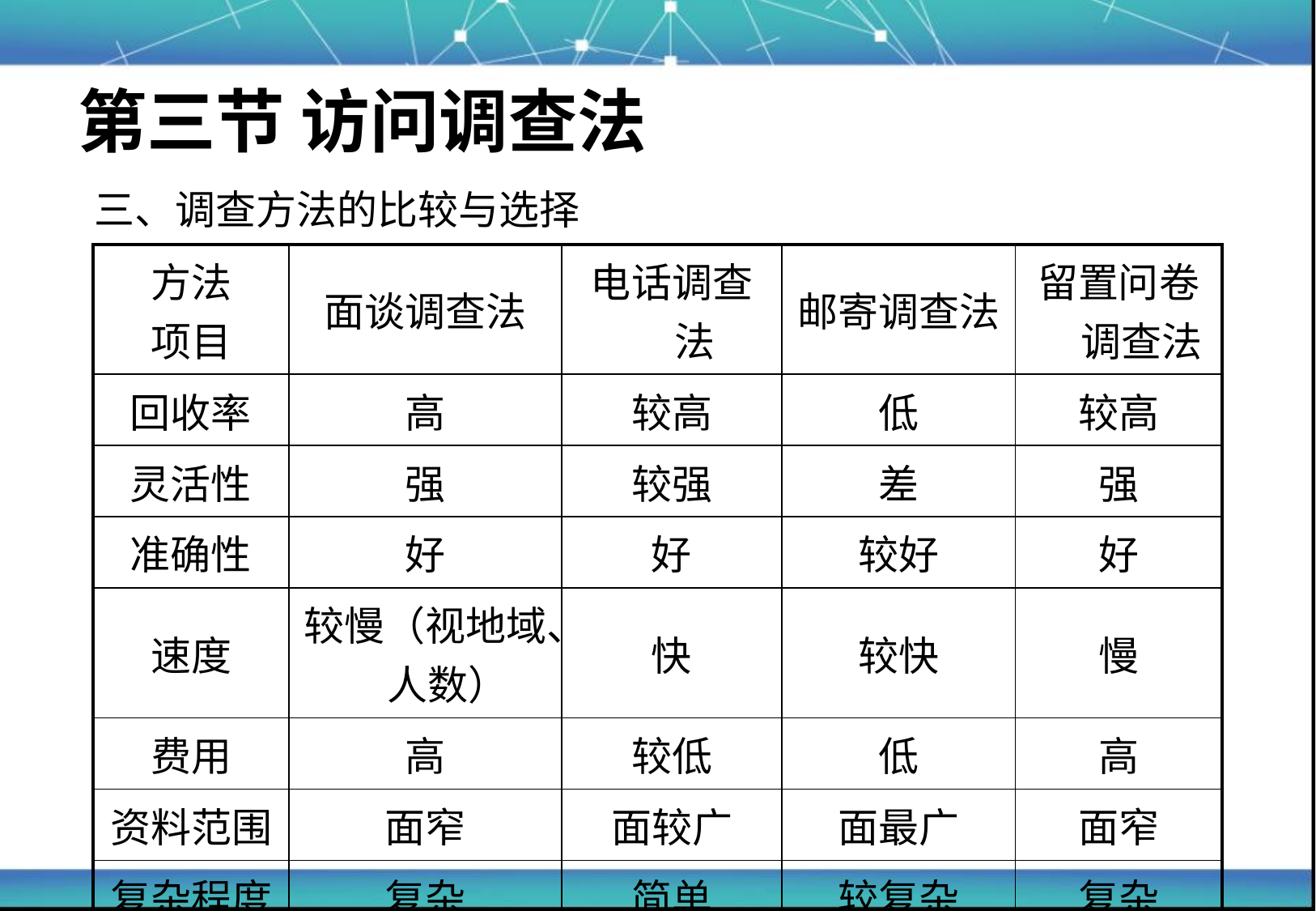

# 第三节 访问调查法
三、调查方法的比较与选择
| 方法 项目 | 面谈调查法 | 电话调查法 | 邮寄调查法 | 留置问卷调查法 |
| --- | --- | --- | --- | --- |
| 回收率 | 高 | 较高 | 低 | 较高 |
| 灵活性 | 强 | 较强 | 差 | 强 |
| 准确性 | 好 | 好 | 较好 | 好 |
| 速度 | 较慢（视地域、人数） | 快 | 较快 | 慢 |
| 费用 | 高 | 较低 | 低 | 高 |
| 资料范围 | 面窄 | 面较广 | 面最广 | 面窄 |
| 复杂程度 | 复杂 | 简单 | 较复杂 | 复杂 |